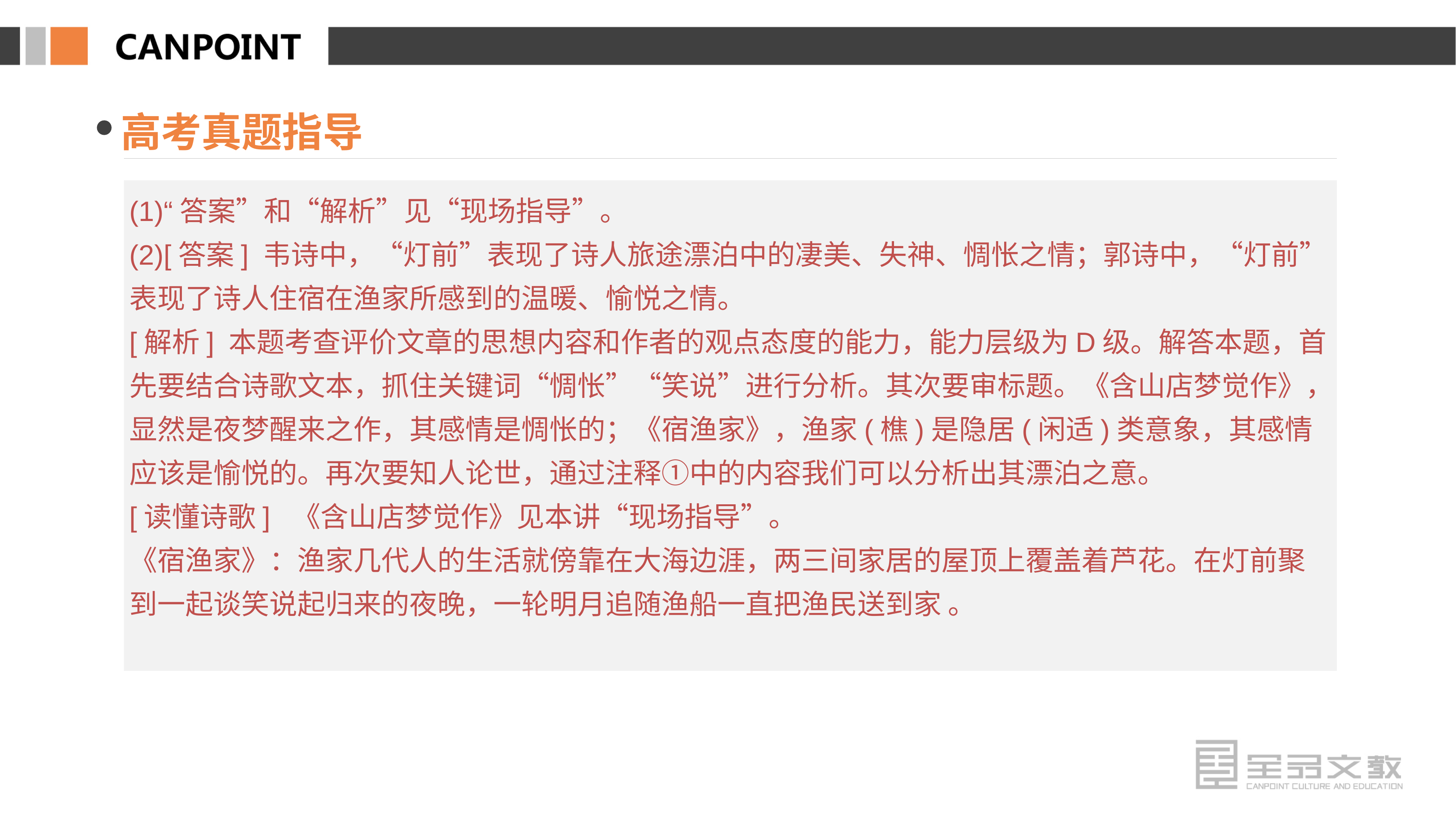

高考真题指导

(1)“答案”和“解析”见“现场指导”。
(2)[答案] 韦诗中，“灯前”表现了诗人旅途漂泊中的凄美、失神、惆怅之情；郭诗中，“灯前”表现了诗人住宿在渔家所感到的温暖、愉悦之情。
[解析] 本题考查评价文章的思想内容和作者的观点态度的能力，能力层级为D级。解答本题，首先要结合诗歌文本，抓住关键词“惆怅”“笑说”进行分析。其次要审标题。《含山店梦觉作》，显然是夜梦醒来之作，其感情是惆怅的；《宿渔家》，渔家(樵)是隐居(闲适)类意象，其感情应该是愉悦的。再次要知人论世，通过注释①中的内容我们可以分析出其漂泊之意。
[读懂诗歌]  《含山店梦觉作》见本讲“现场指导”。
《宿渔家》：渔家几代人的生活就傍靠在大海边涯，两三间家居的屋顶上覆盖着芦花。在灯前聚到一起谈笑说起归来的夜晚，一轮明月追随渔船一直把渔民送到家 。